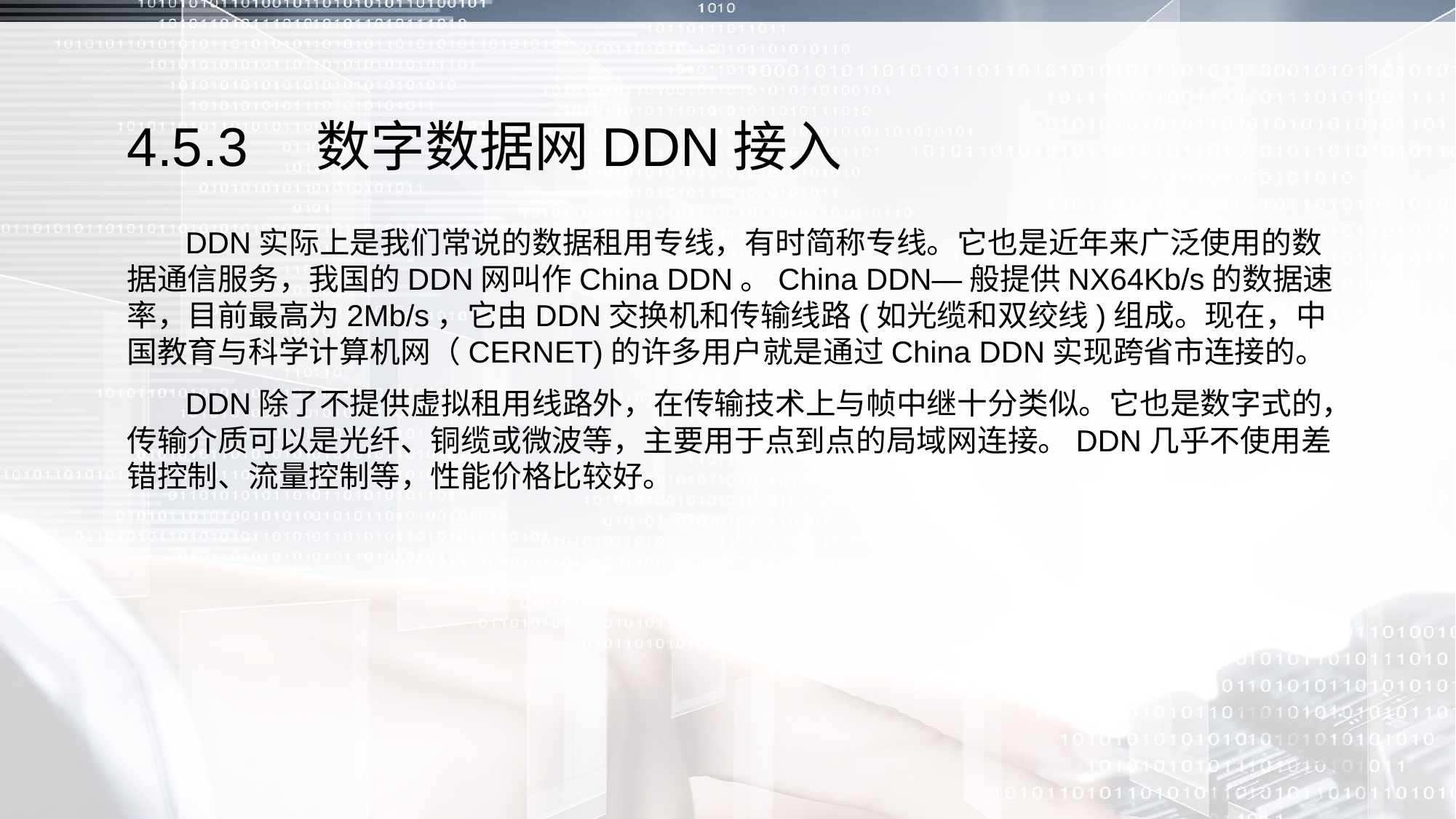

# 4.5.3　数字数据网DDN接入
       DDN实际上是我们常说的数据租用专线，有时简称专线。它也是近年来广泛使用的数据通信服务，我国的DDN网叫作China DDN。China DDN—般提供NX64Kb/s的数据速率，目前最高为2Mb/s，它由DDN交换机和传输线路(如光缆和双绞线)组成。现在，中国教育与科学计算机网（CERNET)的许多用户就是通过China DDN实现跨省市连接的。
       DDN除了不提供虚拟租用线路外，在传输技术上与帧中继十分类似。它也是数字式的，传输介质可以是光纤、铜缆或微波等，主要用于点到点的局域网连接。DDN几乎不使用差错控制、流量控制等，性能价格比较好。